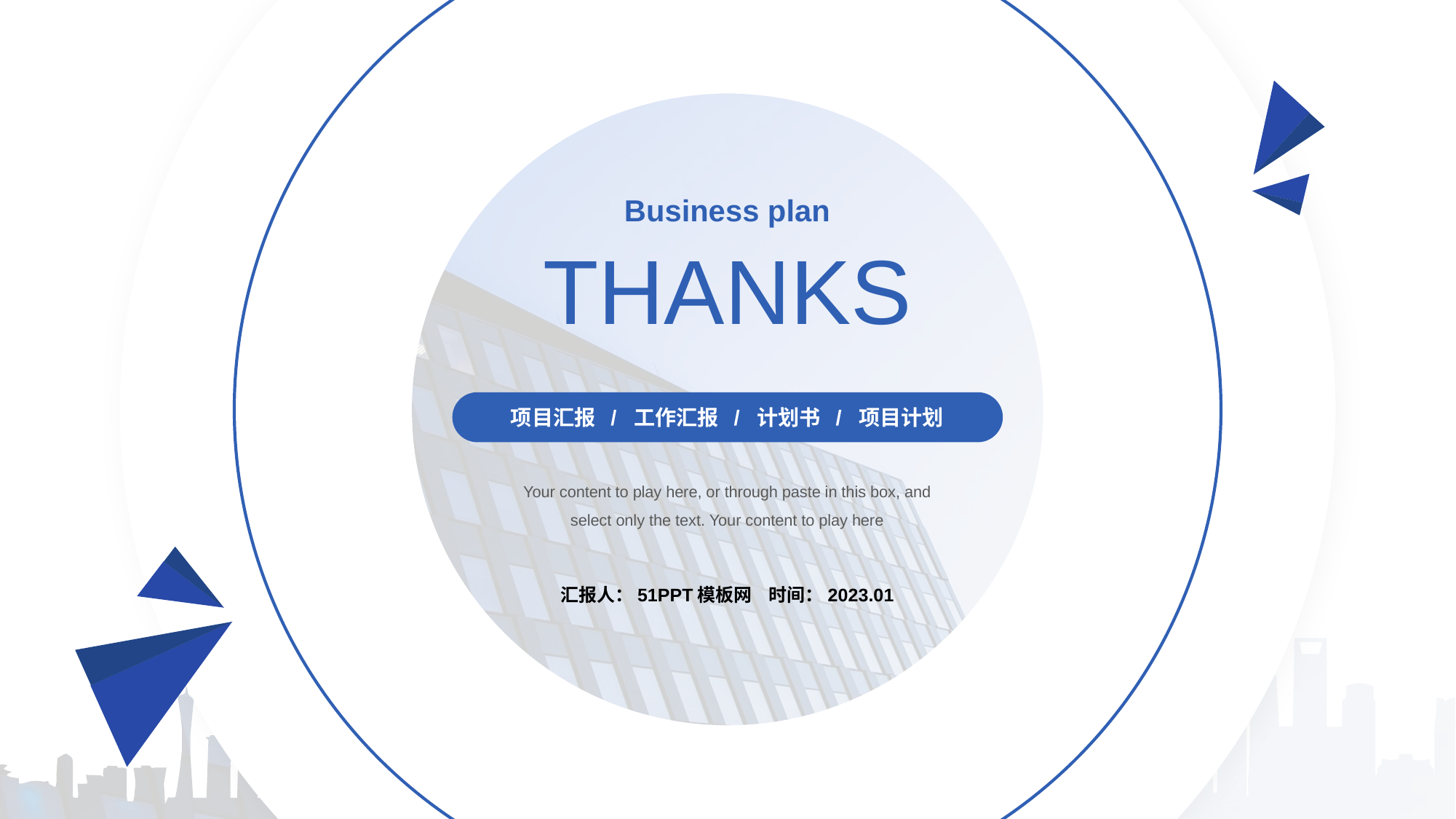

Business plan
THANKS

项目汇报  /  工作汇报  /  计划书  /  项目计划
Your content to play here, or through paste in this box, and select only the text. Your content to play here

汇报人：51PPT模板网    时间：2023.01